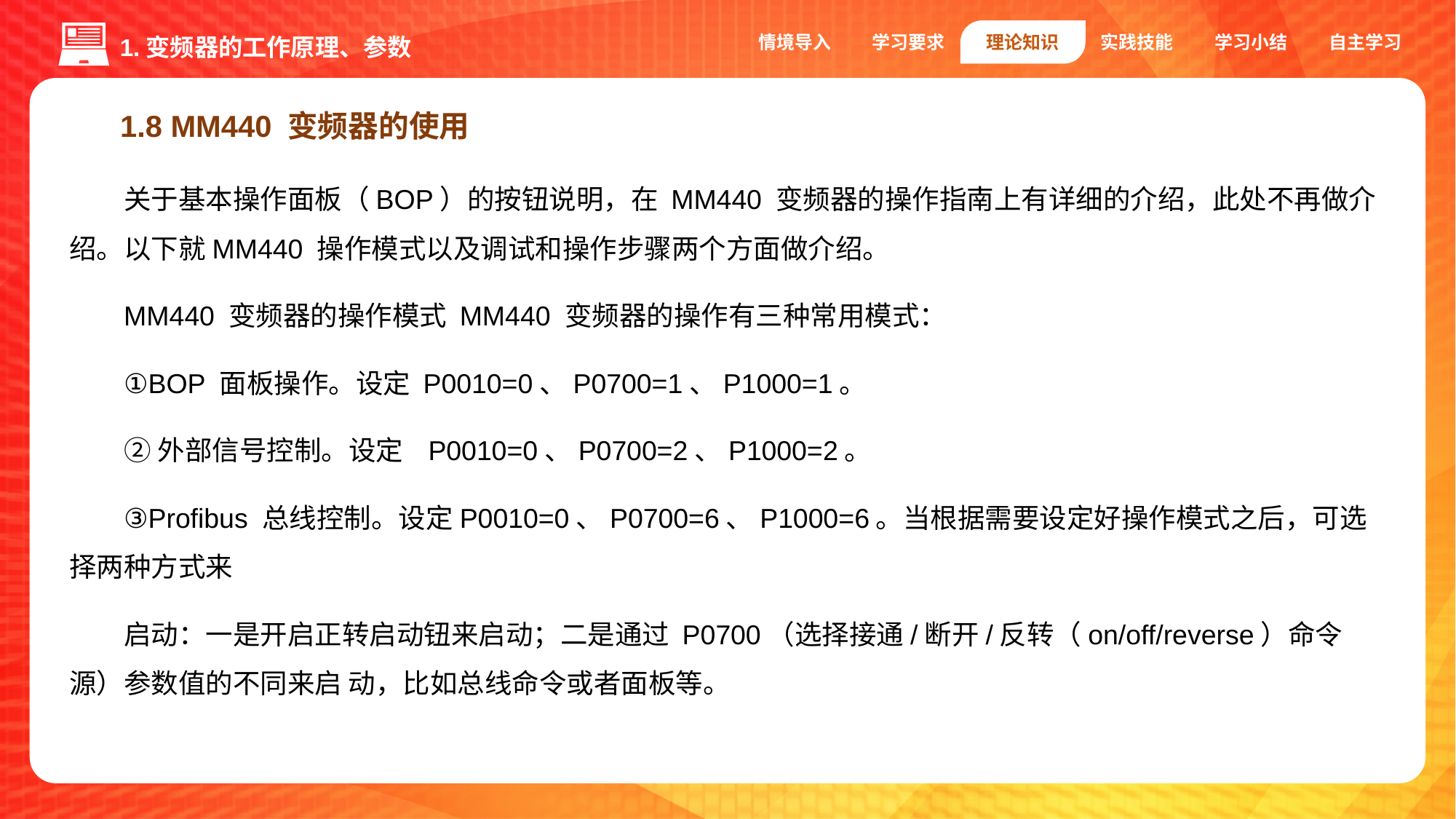

情境导入
学习要求
理论知识
实践技能
学习小结
自主学习

1.变频器的工作原理、参数
1.8 MM440 变频器的使用
关于基本操作面板（BOP）的按钮说明，在 MM440 变频器的操作指南上有详细的介绍，此处不再做介绍。以下就MM440 操作模式以及调试和操作步骤两个方面做介绍。
MM440 变频器的操作模式 MM440 变频器的操作有三种常用模式：
①BOP 面板操作。设定 P0010=0、P0700=1、P1000=1。
②外部信号控制。设定   P0010=0、P0700=2、P1000=2。
③Profibus 总线控制。设定P0010=0、P0700=6、P1000=6。当根据需要设定好操作模式之后，可选择两种方式来
启动：一是开启正转启动钮来启动；二是通过 P0700（选择接通/断开/反转（on/off/reverse）命令源）参数值的不同来启 动，比如总线命令或者面板等。